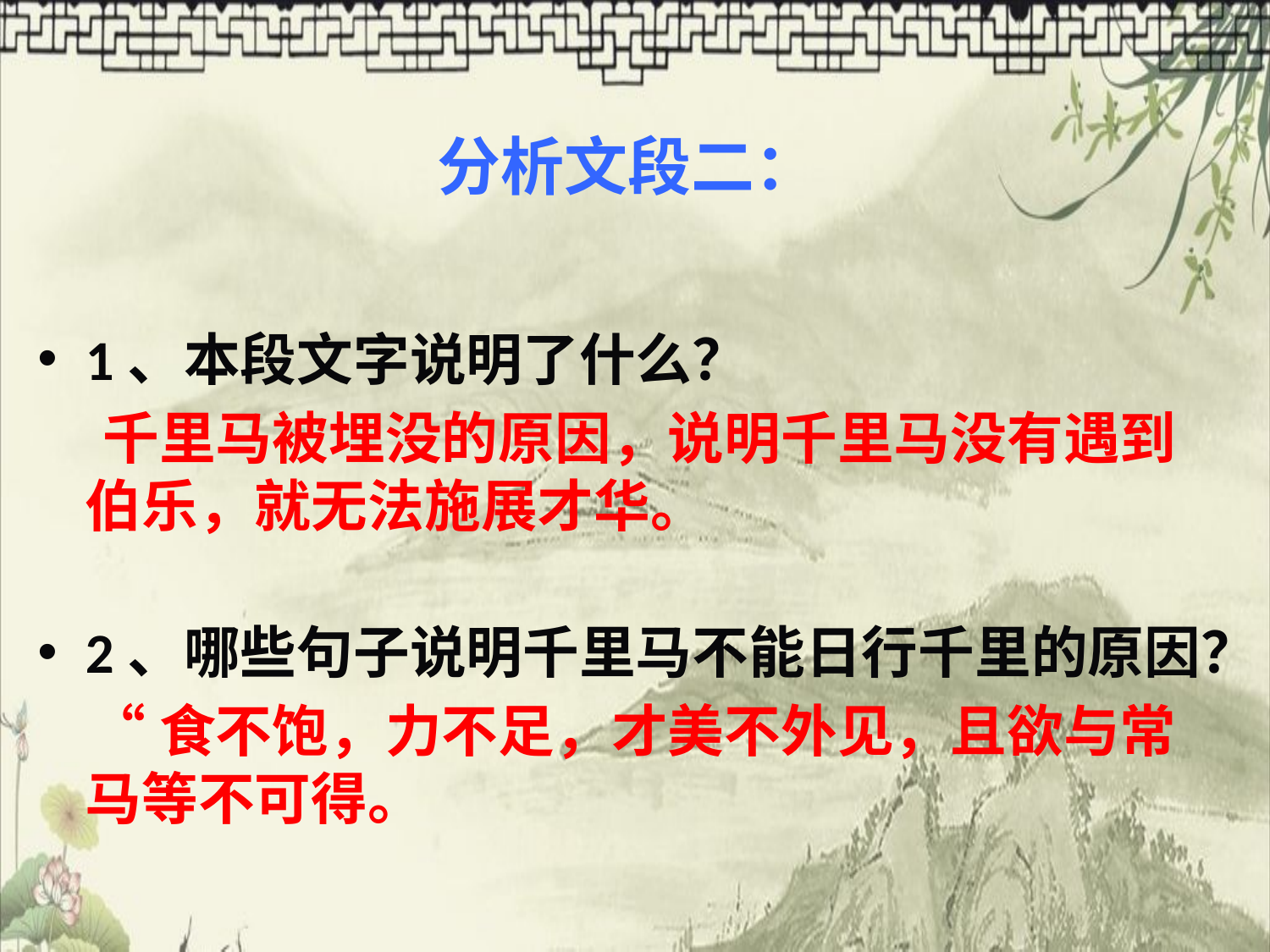

# 分析文段二：
1、本段文字说明了什么？
    千里马被埋没的原因，说明千里马没有遇到伯乐，就无法施展才华。
2、哪些句子说明千里马不能日行千里的原因？
    “食不饱，力不足，才美不外见，且欲与常马等不可得。